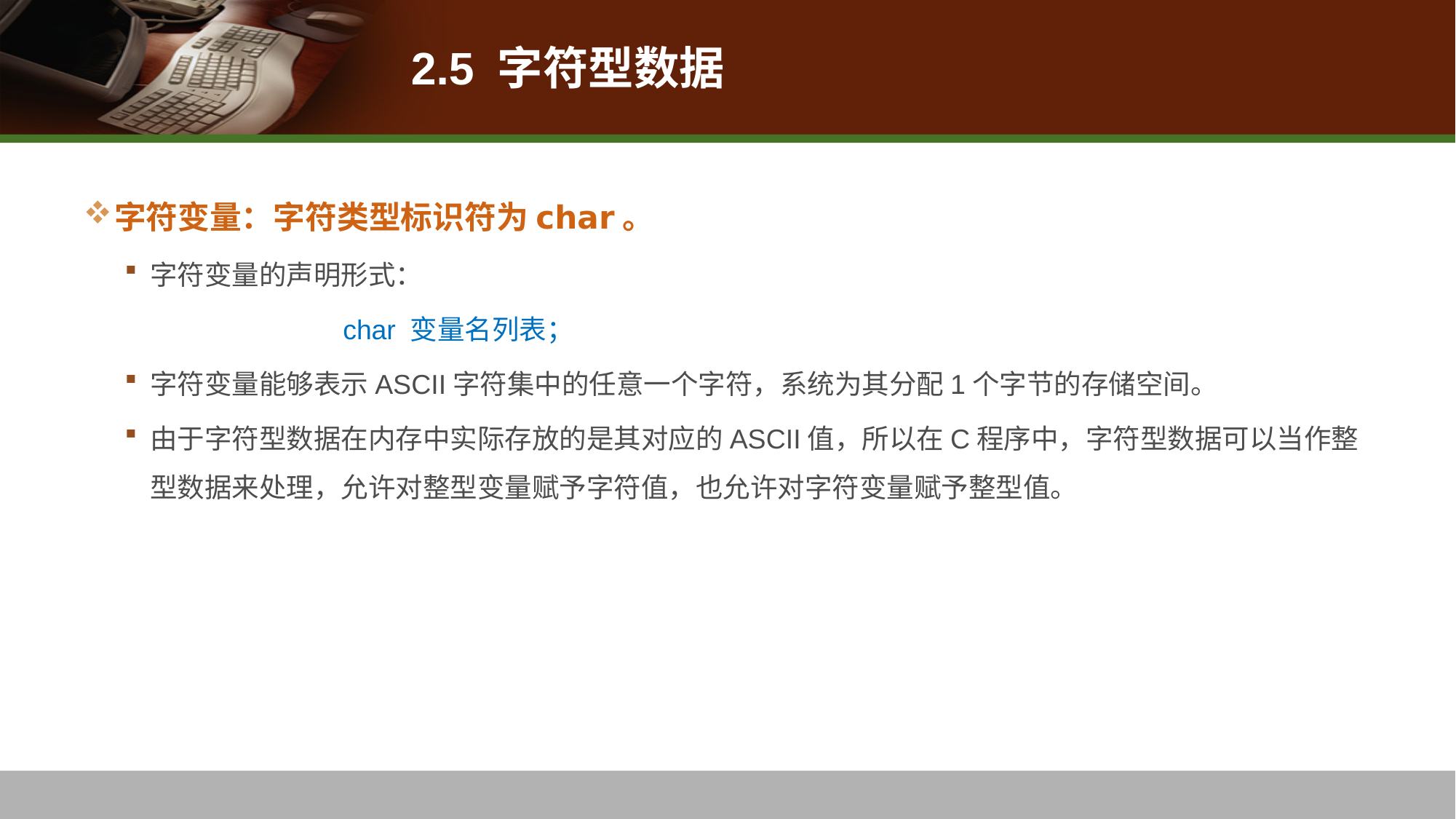

# 2.5 字符型数据
字符变量：字符类型标识符为char。
字符变量的声明形式：
            		char 变量名列表；
字符变量能够表示ASCII字符集中的任意一个字符，系统为其分配1个字节的存储空间。
由于字符型数据在内存中实际存放的是其对应的ASCII值，所以在C程序中，字符型数据可以当作整型数据来处理，允许对整型变量赋予字符值，也允许对字符变量赋予整型值。